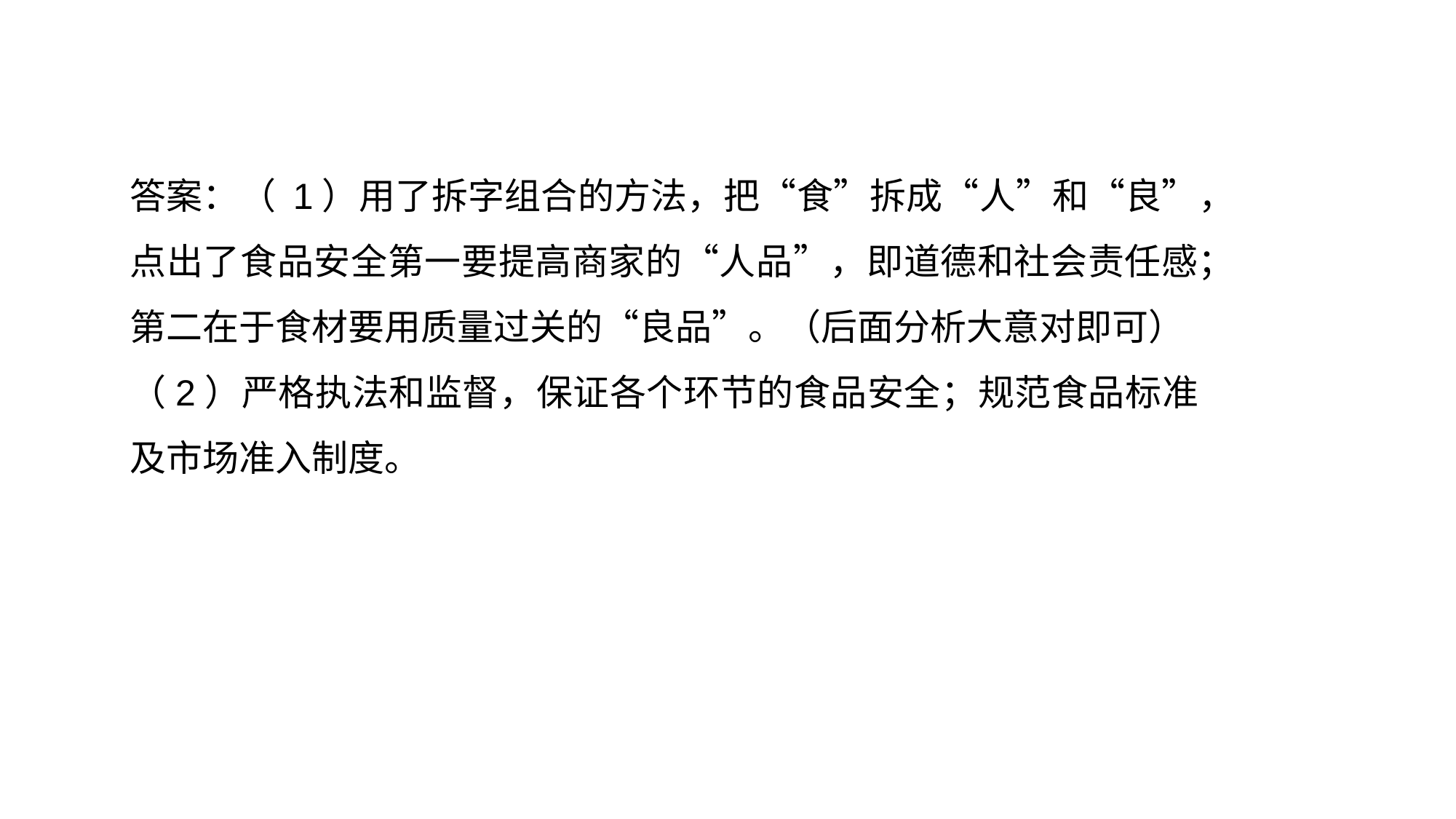

答案：（ 1）用了拆字组合的方法，把“食”拆成“人”和“良”，点出了食品安全第一要提高商家的“人品”，即道德和社会责任感；第二在于食材要用质量过关的“良品”。（后面分析大意对即可）
（2）严格执法和监督，保证各个环节的食品安全；规范食品标准及市场准入制度。